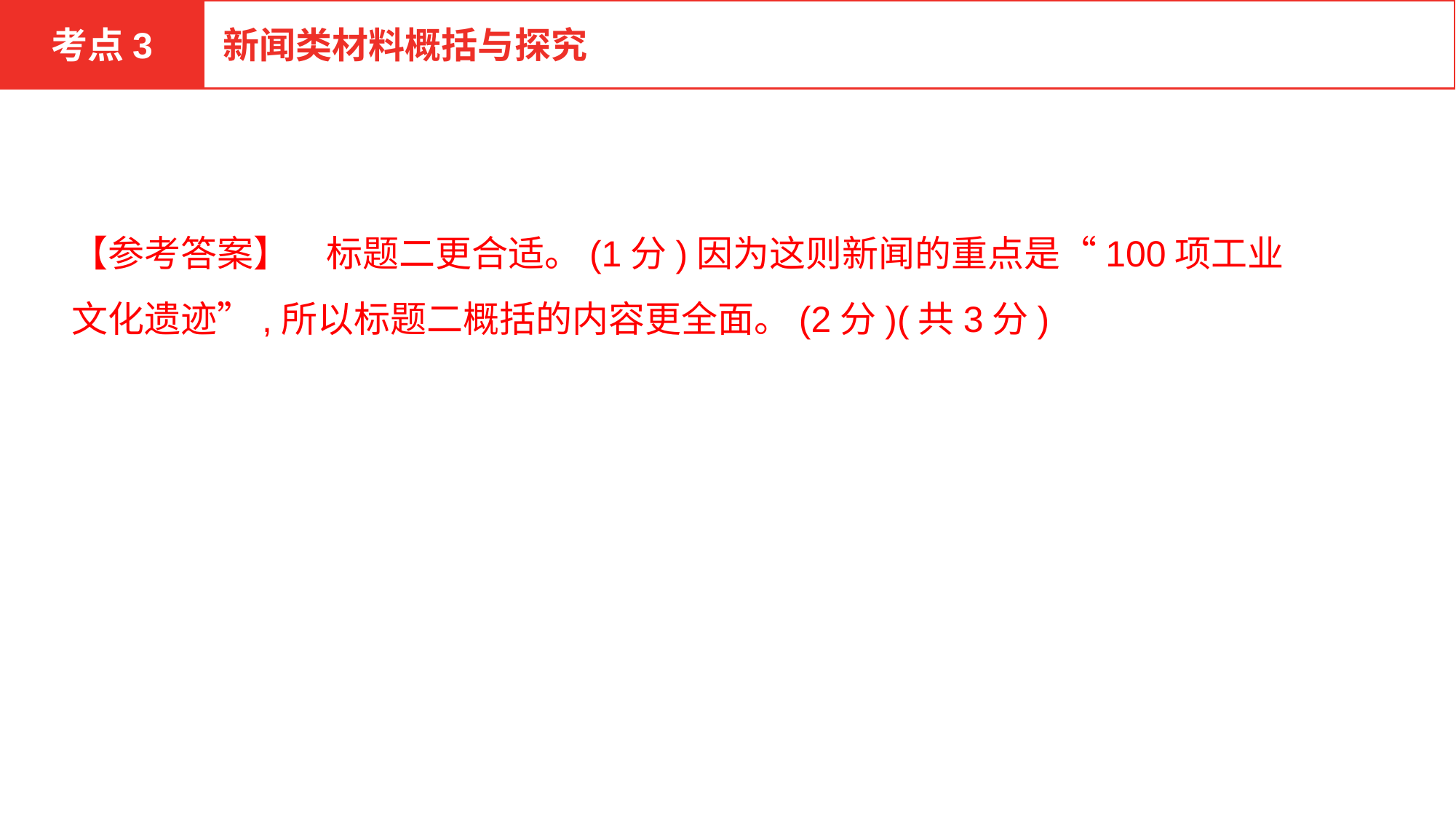

考点3
新闻类材料概括与探究
【参考答案】　标题二更合适。(1分)因为这则新闻的重点是“100项工业文化遗迹”,所以标题二概括的内容更全面。(2分)(共3分)